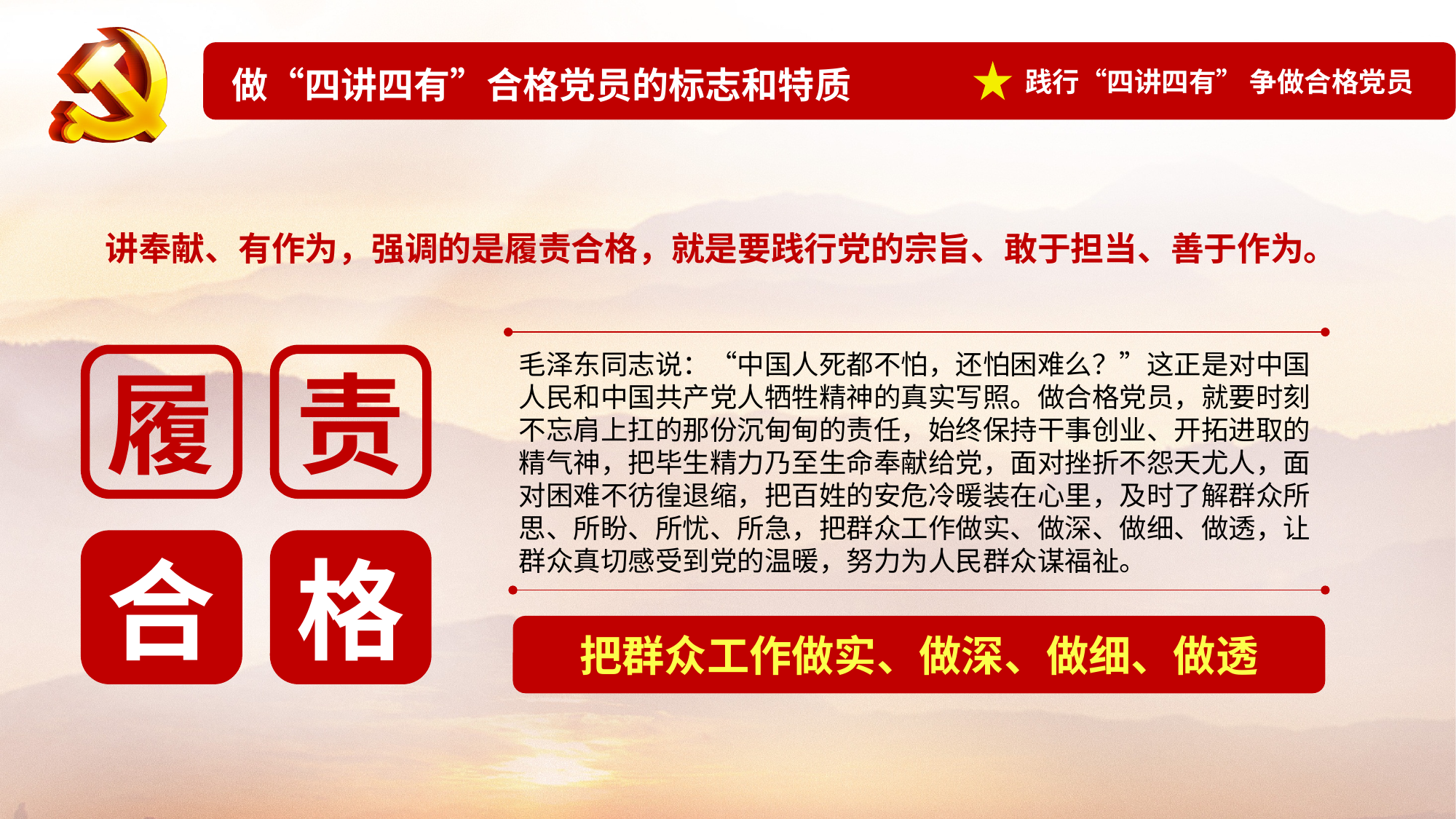

讲奉献、有作为，强调的是履责合格，就是要践行党的宗旨、敢于担当、善于作为。
毛泽东同志说：“中国人死都不怕，还怕困难么？”这正是对中国人民和中国共产党人牺牲精神的真实写照。做合格党员，就要时刻不忘肩上扛的那份沉甸甸的责任，始终保持干事创业、开拓进取的精气神，把毕生精力乃至生命奉献给党，面对挫折不怨天尤人，面对困难不彷徨退缩，把百姓的安危冷暖装在心里，及时了解群众所思、所盼、所忧、所急，把群众工作做实、做深、做细、做透，让群众真切感受到党的温暖，努力为人民群众谋福祉。
履
责
合
格
把群众工作做实、做深、做细、做透